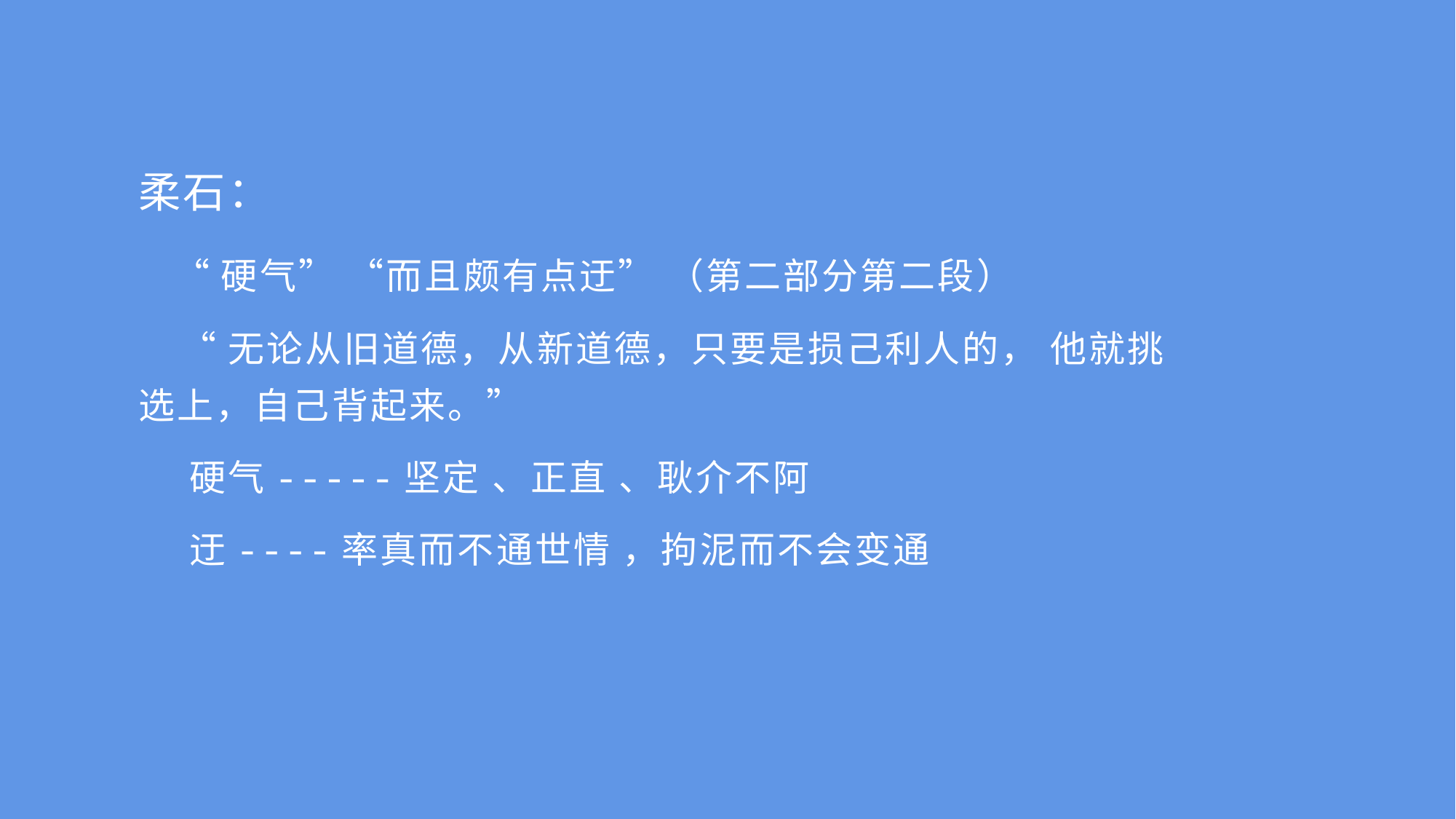

柔石：
   “硬气” “而且颇有点迂” （第二部分第二段）
    “无论从旧道德，从新道德，只要是损己利人的， 他就挑选上，自己背起来。”
    硬气-----坚定 、正直 、耿介不阿
    迂----率真而不通世情 ，拘泥而不会变通